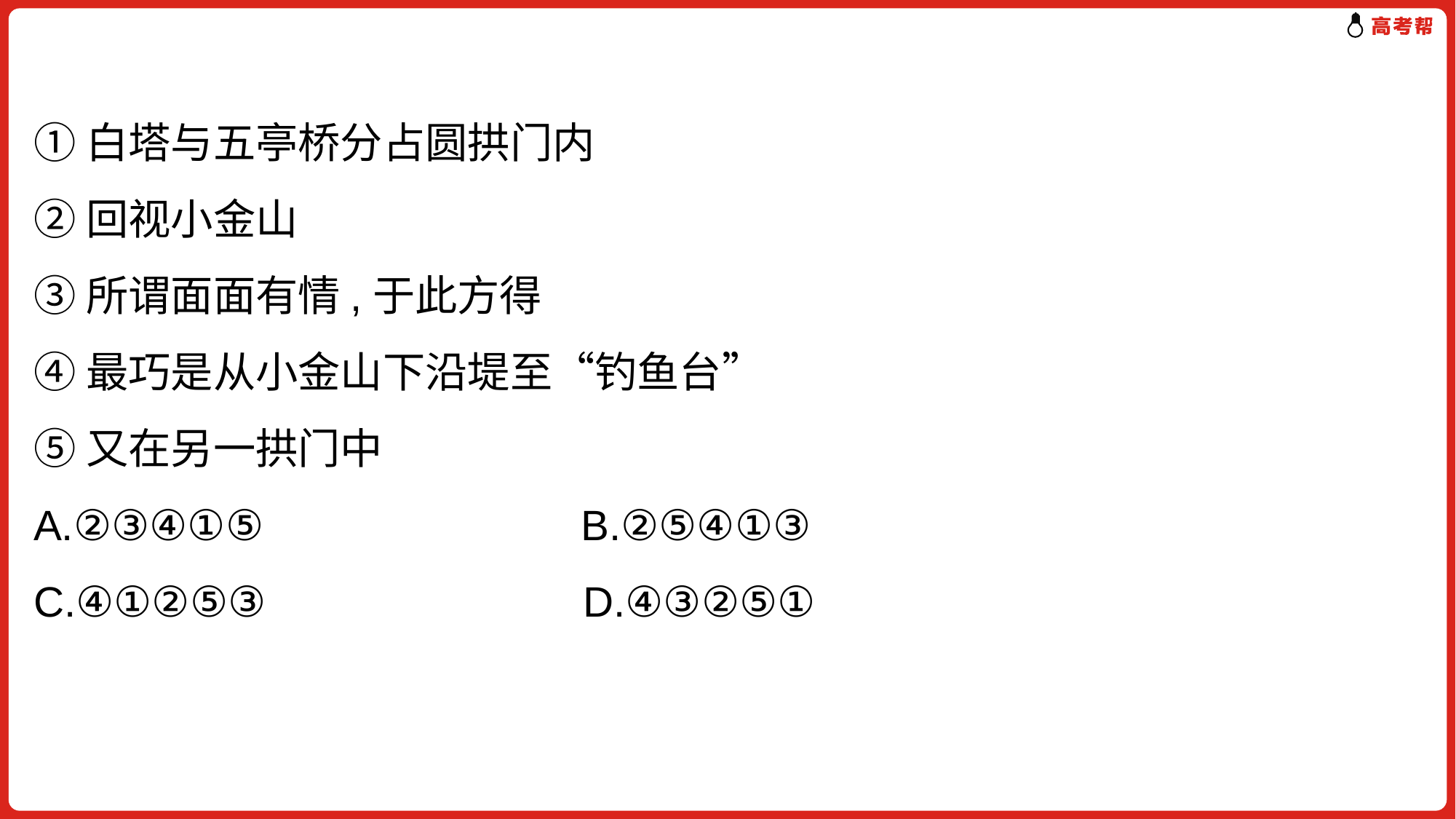

①白塔与五亭桥分占圆拱门内
②回视小金山
③所谓面面有情,于此方得
④最巧是从小金山下沿堤至“钓鱼台”
⑤又在另一拱门中
A.②③④①⑤　　　　　　　B.②⑤④①③
C.④①②⑤③　　　　　　　D.④③②⑤①